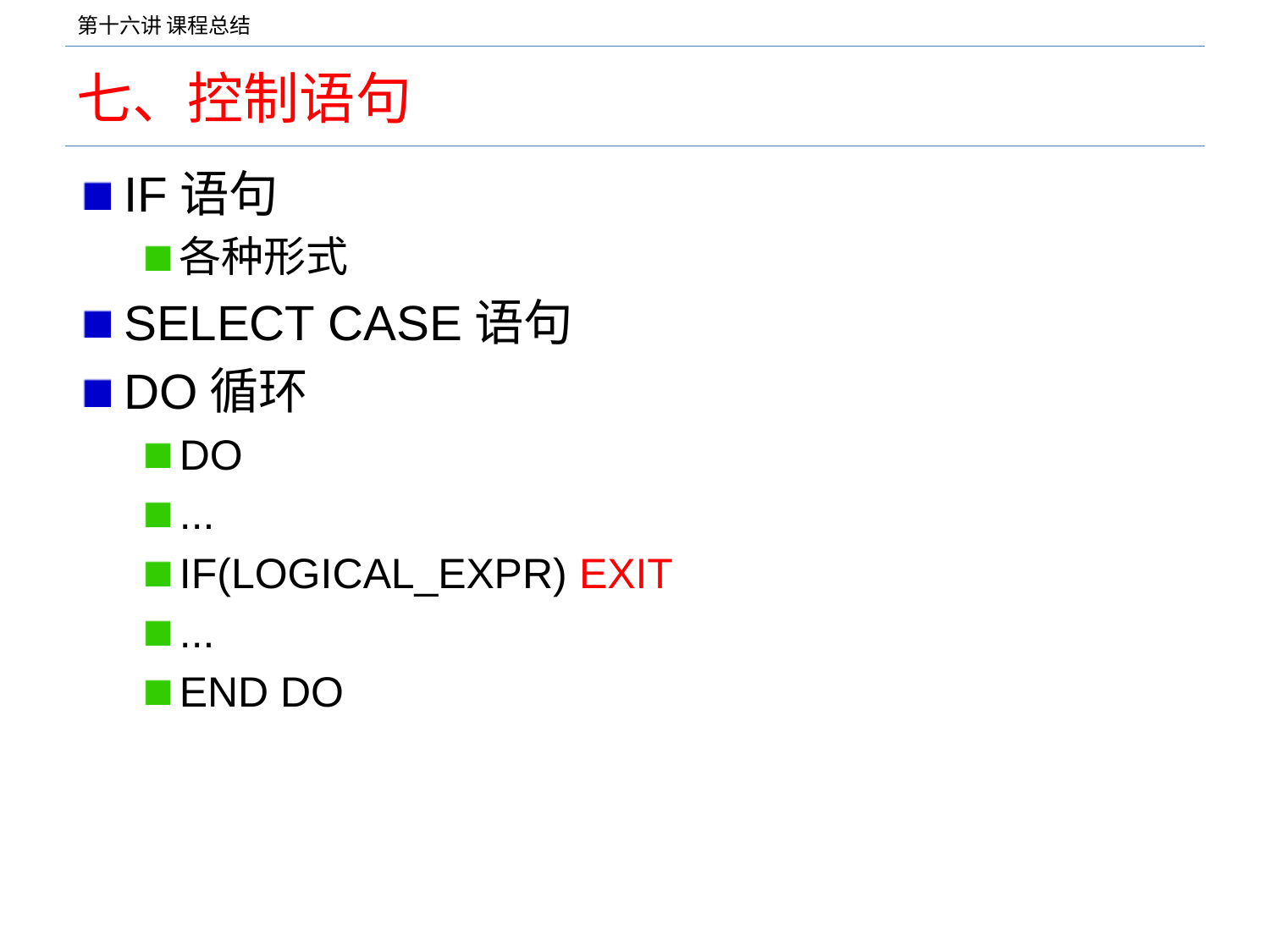

# 七、控制语句
IF语句
各种形式
SELECT CASE语句
DO循环
DO
...
IF(LOGICAL_EXPR) EXIT
...
END DO